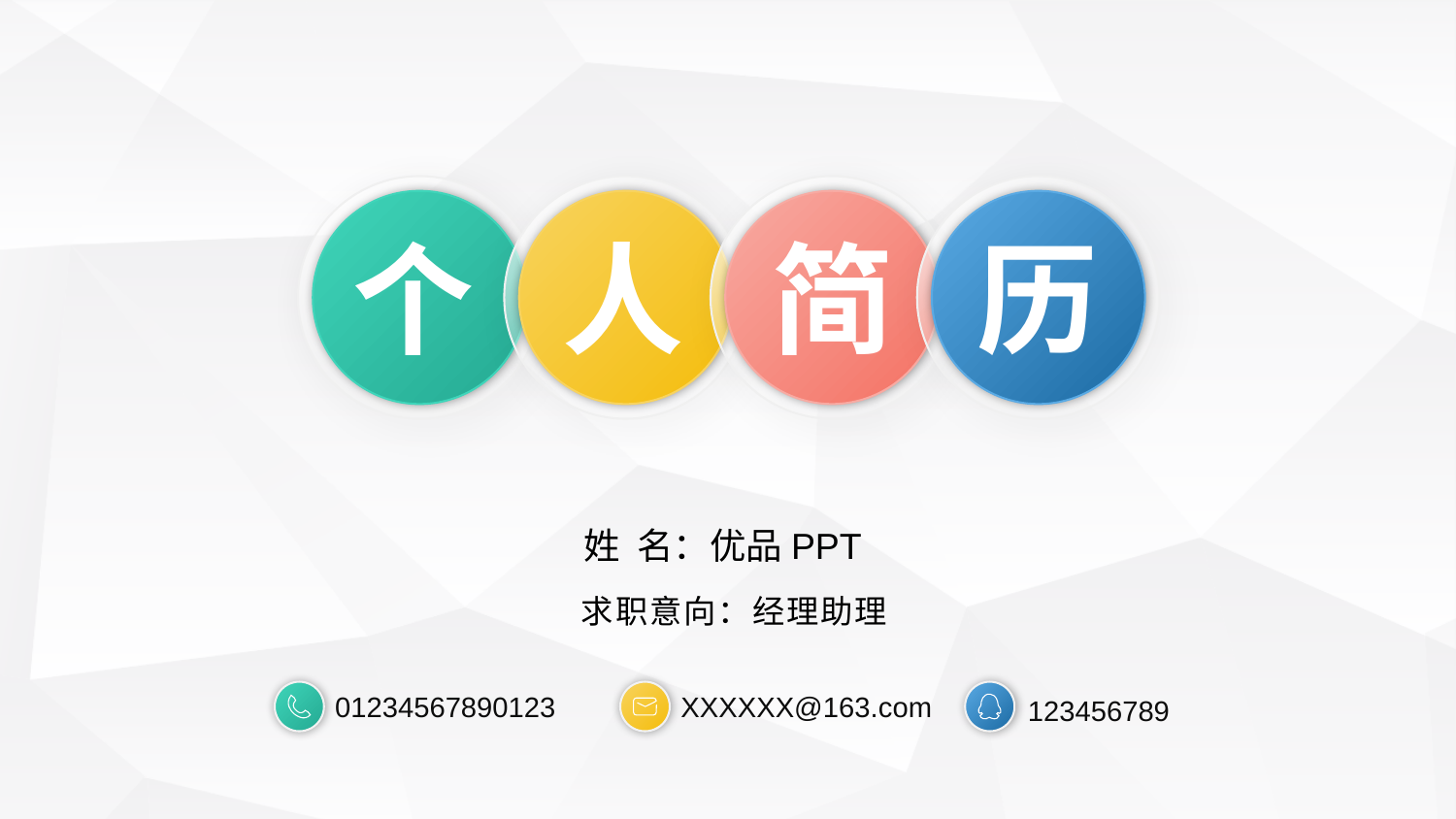

个

人

简

历
姓  名：优品PPT
求职意向：经理助理

01234567890123
XXXXXX@163.com
123456789